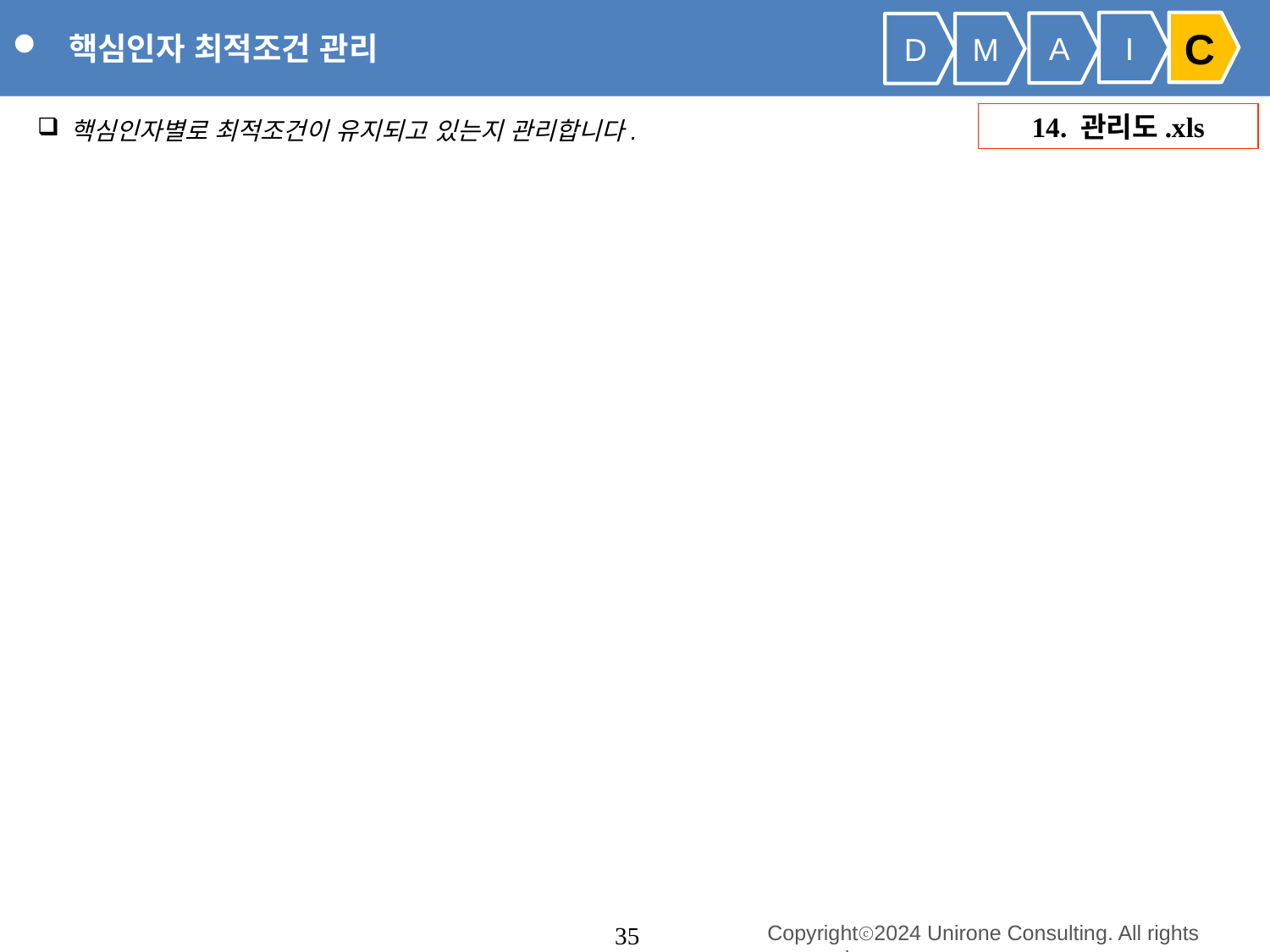

핵심인자 최적조건 관리
I
C
A
D
M
 핵심인자별로 최적조건이 유지되고 있는지 관리합니다.
14. 관리도.xls